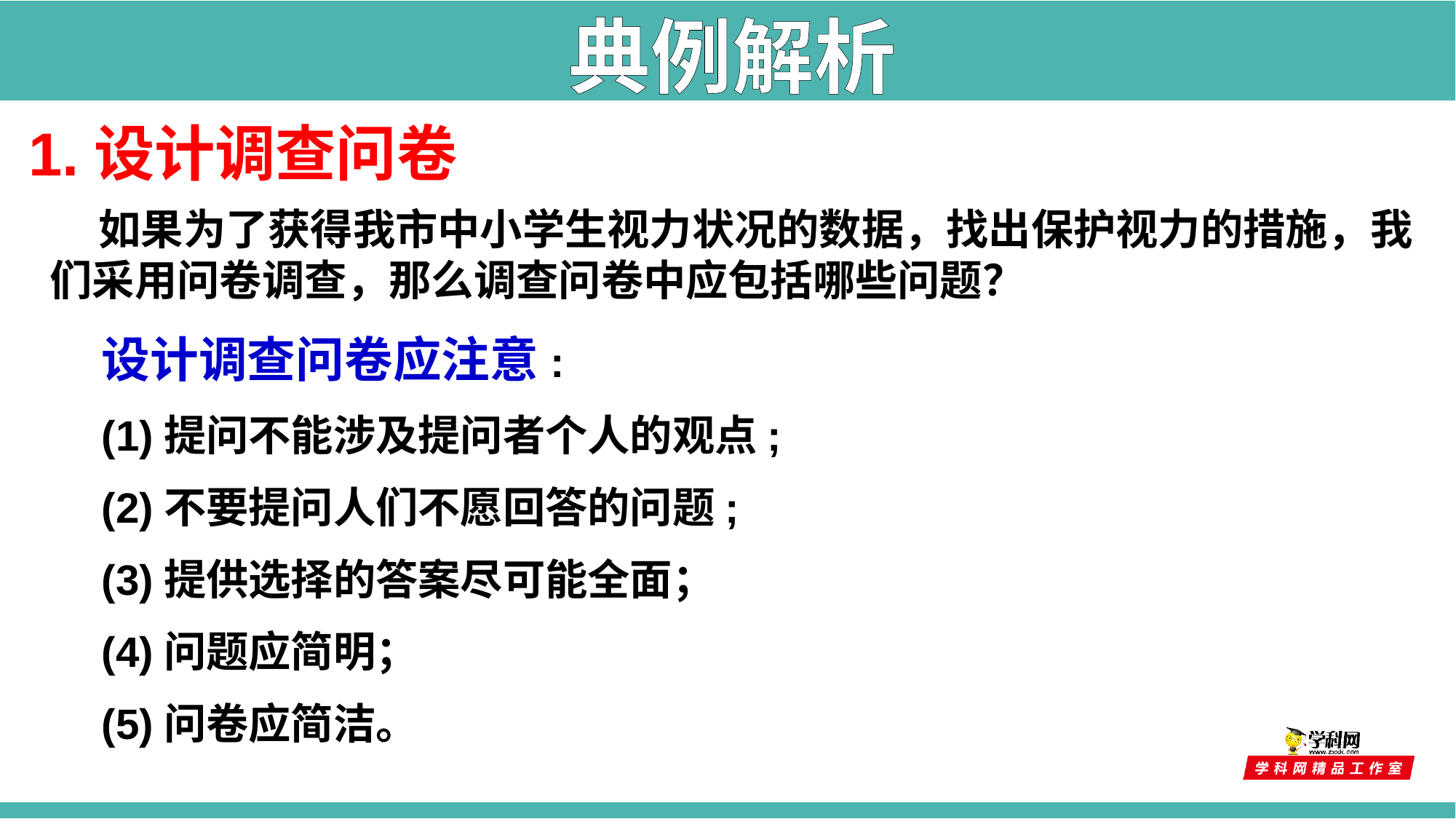

典例解析
1.设计调查问卷
    如果为了获得我市中小学生视力状况的数据，找出保护视力的措施，我们采用问卷调查，那么调查问卷中应包括哪些问题？
设计调查问卷应注意:
(1)提问不能涉及提问者个人的观点;
(2)不要提问人们不愿回答的问题;
(3)提供选择的答案尽可能全面；
(4)问题应简明；
(5)问卷应简洁。